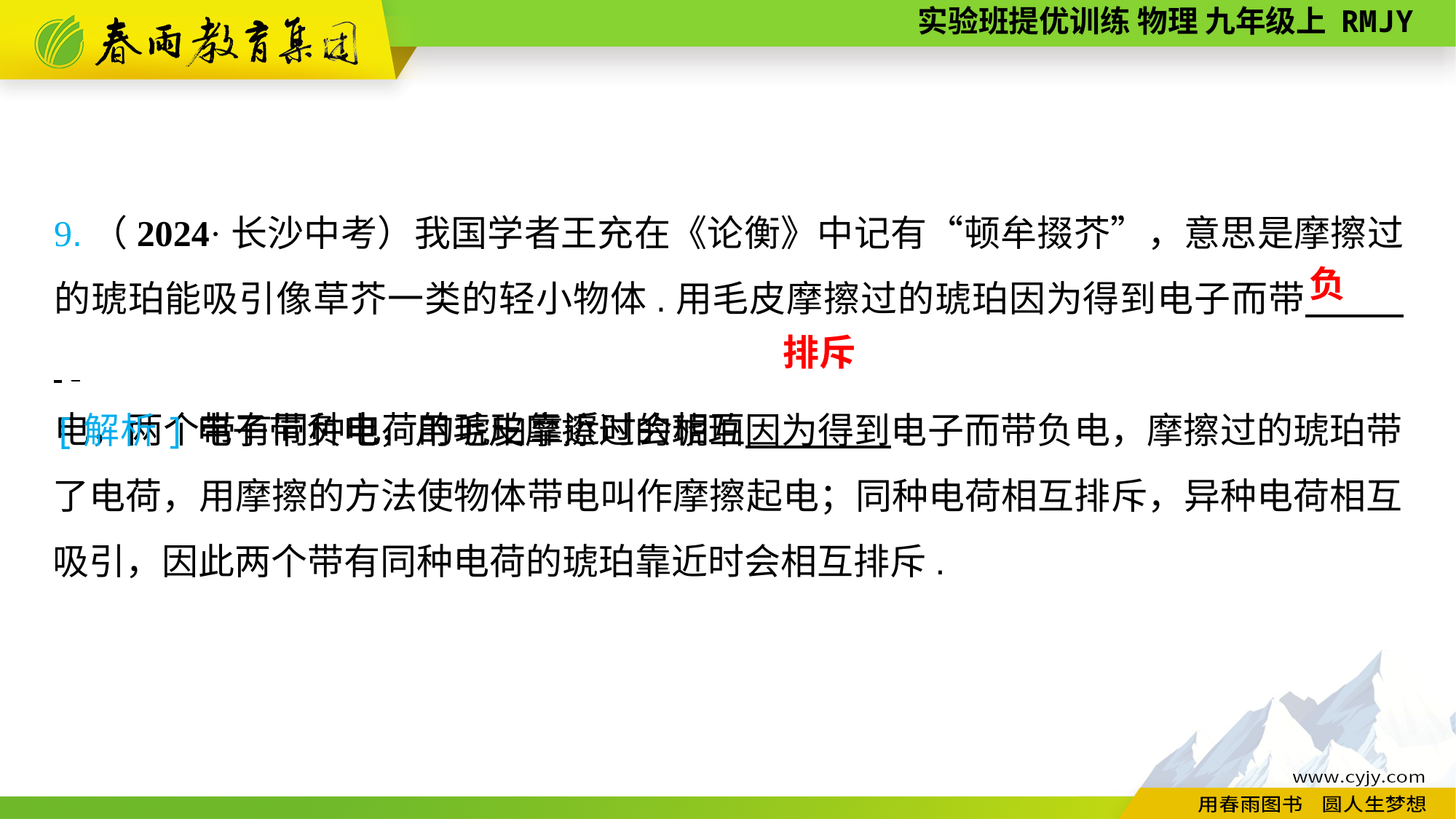

9.（2024·长沙中考）我国学者王充在《论衡》中记有“顿牟掇芥”，意思是摩擦过的琥珀能吸引像草芥一类的轻小物体.用毛皮摩擦过的琥珀因为得到电子而带　         ,
电，两个带有同种电荷的琥珀靠近时会相互　　　　.
负
排斥
[解析]电子带负电，用毛皮摩擦过的琥珀因为得到电子而带负电，摩擦过的琥珀带了电荷，用摩擦的方法使物体带电叫作摩擦起电；同种电荷相互排斥，异种电荷相互吸引，因此两个带有同种电荷的琥珀靠近时会相互排斥.